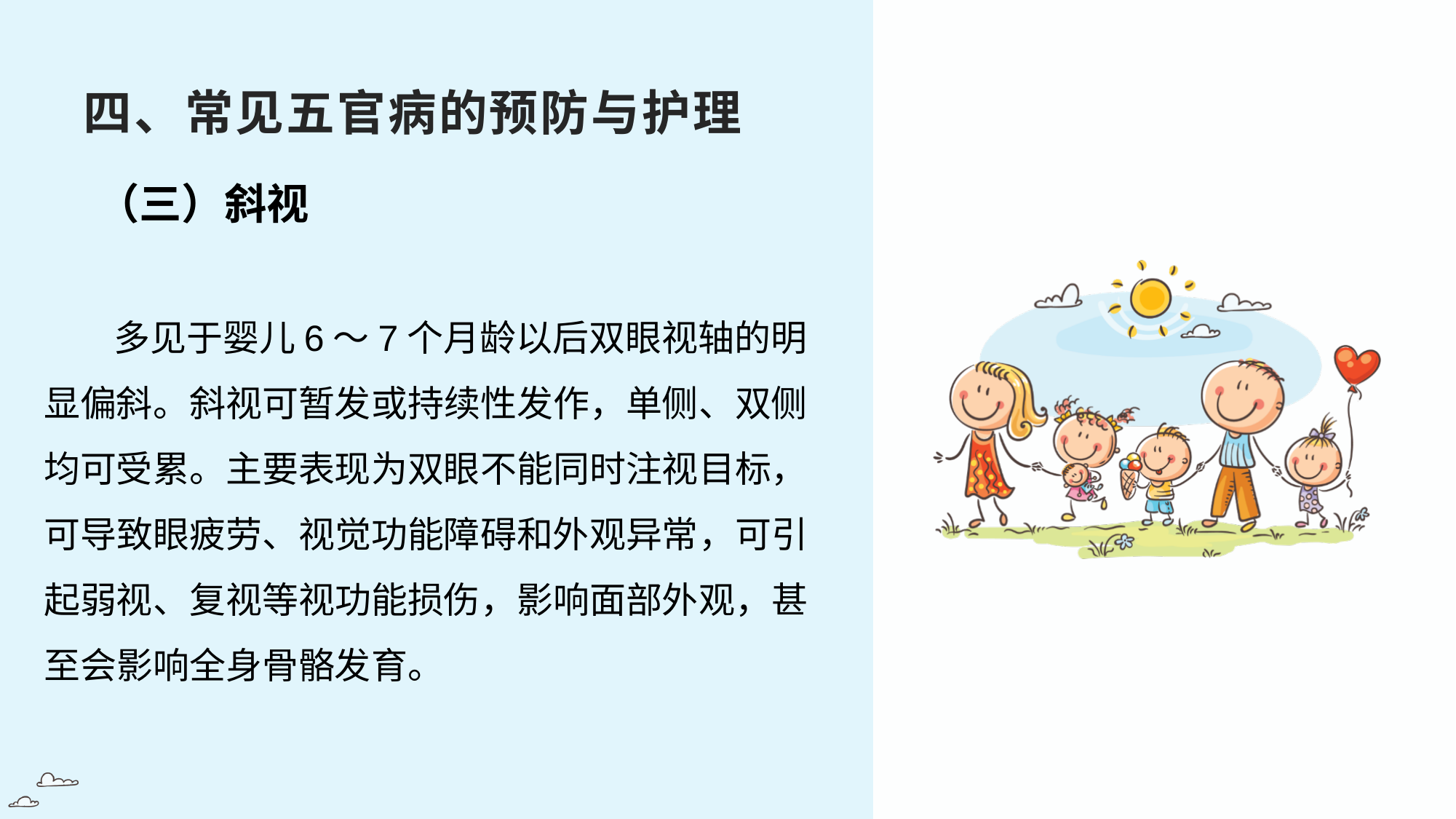

四、常见五官病的预防与护理
 （三）斜视

   多见于婴儿6～7个月龄以后双眼视轴的明显偏斜。斜视可暂发或持续性发作，单侧、双侧均可受累。主要表现为双眼不能同时注视目标，可导致眼疲劳、视觉功能障碍和外观异常，可引起弱视、复视等视功能损伤，影响面部外观，甚至会影响全身骨骼发育。